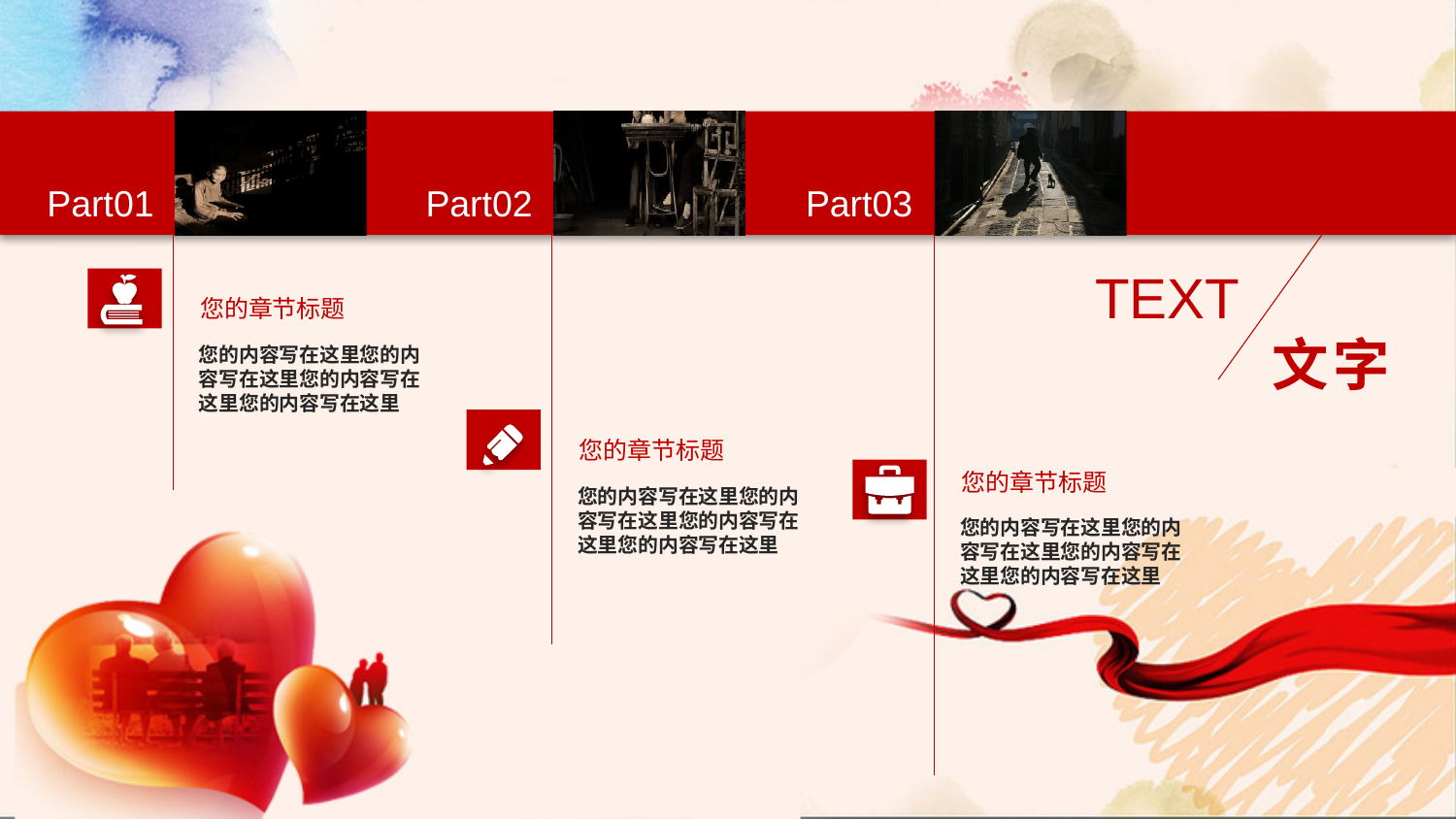

Part01
Part02
Part03

TEXT
文字
您的章节标题
您的内容写在这里您的内容写在这里您的内容写在这里您的内容写在这里
您的章节标题
您的内容写在这里您的内容写在这里您的内容写在这里您的内容写在这里
您的章节标题
您的内容写在这里您的内容写在这里您的内容写在这里您的内容写在这里